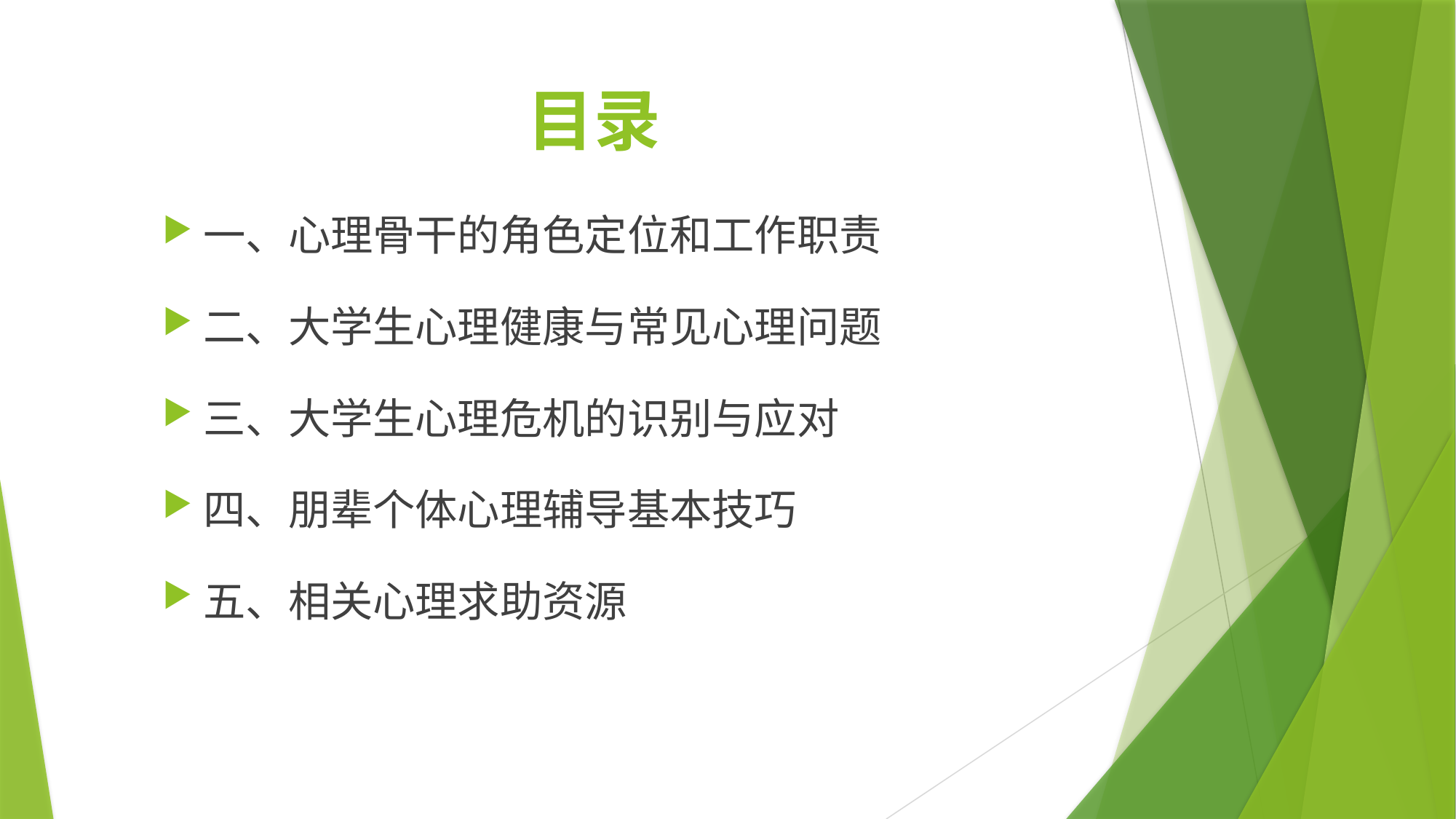

# 目录
一、心理骨干的角色定位和工作职责
二、大学生心理健康与常见心理问题
三、大学生心理危机的识别与应对
四、朋辈个体心理辅导基本技巧
五、相关心理求助资源